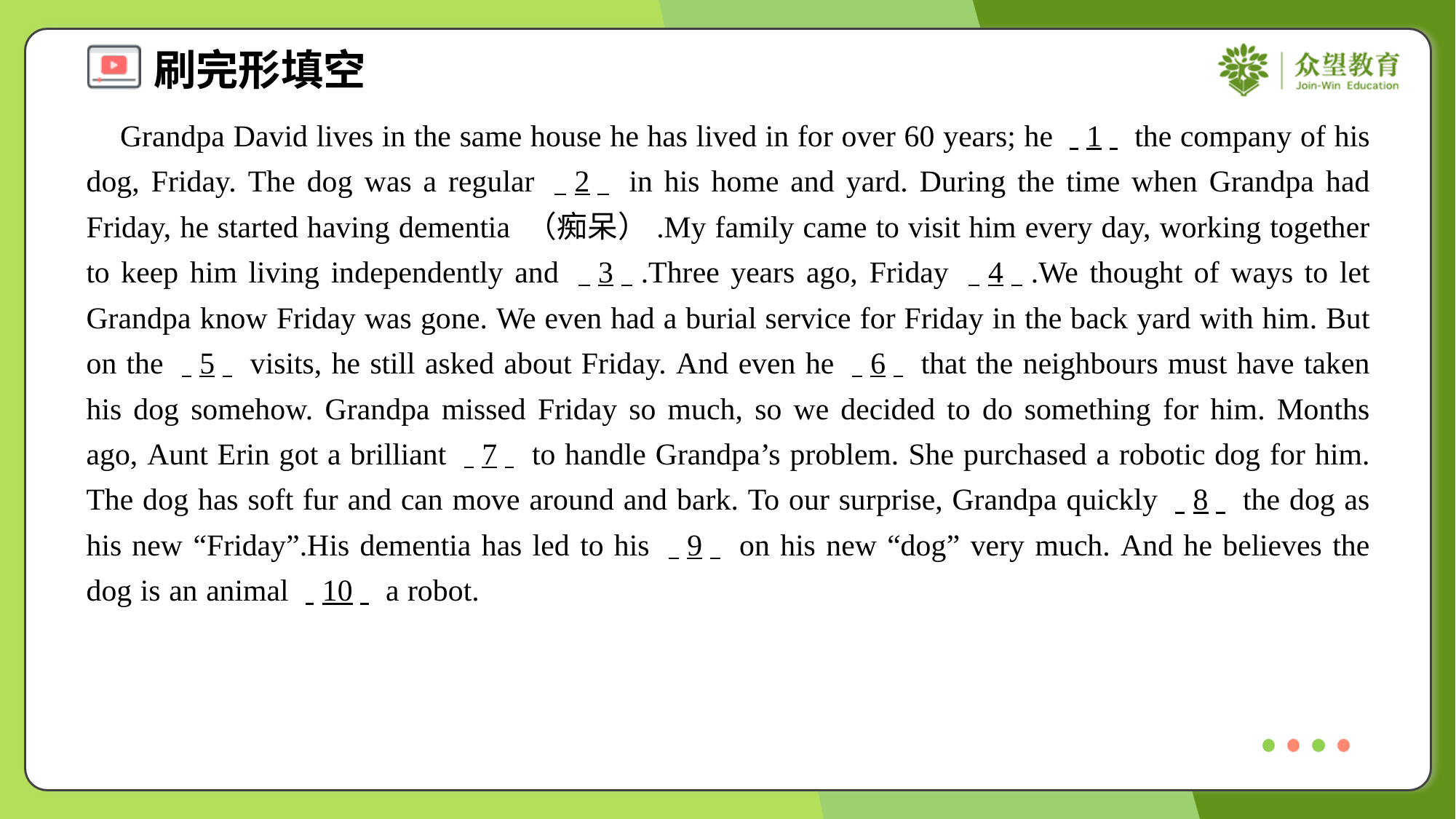

Grandpa David lives in the same house he has lived in for over 60 years; he . .1. . the company of his dog, Friday. The dog was a regular . .2. . in his home and yard. During the time when Grandpa had Friday, he started having dementia （痴呆）.My family came to visit him every day, working together to keep him living independently and . .3. ..Three years ago, Friday . .4. ..We thought of ways to let Grandpa know Friday was gone. We even had a burial service for Friday in the back yard with him. But on the . .5. . visits, he still asked about Friday. And even he . .6. . that the neighbours must have taken his dog somehow. Grandpa missed Friday so much, so we decided to do something for him. Months ago, Aunt Erin got a brilliant . .7. . to handle Grandpa’s problem. She purchased a robotic dog for him. The dog has soft fur and can move around and bark. To our surprise, Grandpa quickly . .8. . the dog as his new “Friday”.His dementia has led to his . .9. . on his new “dog” very much. And he believes the dog is an animal . .10. . a robot.